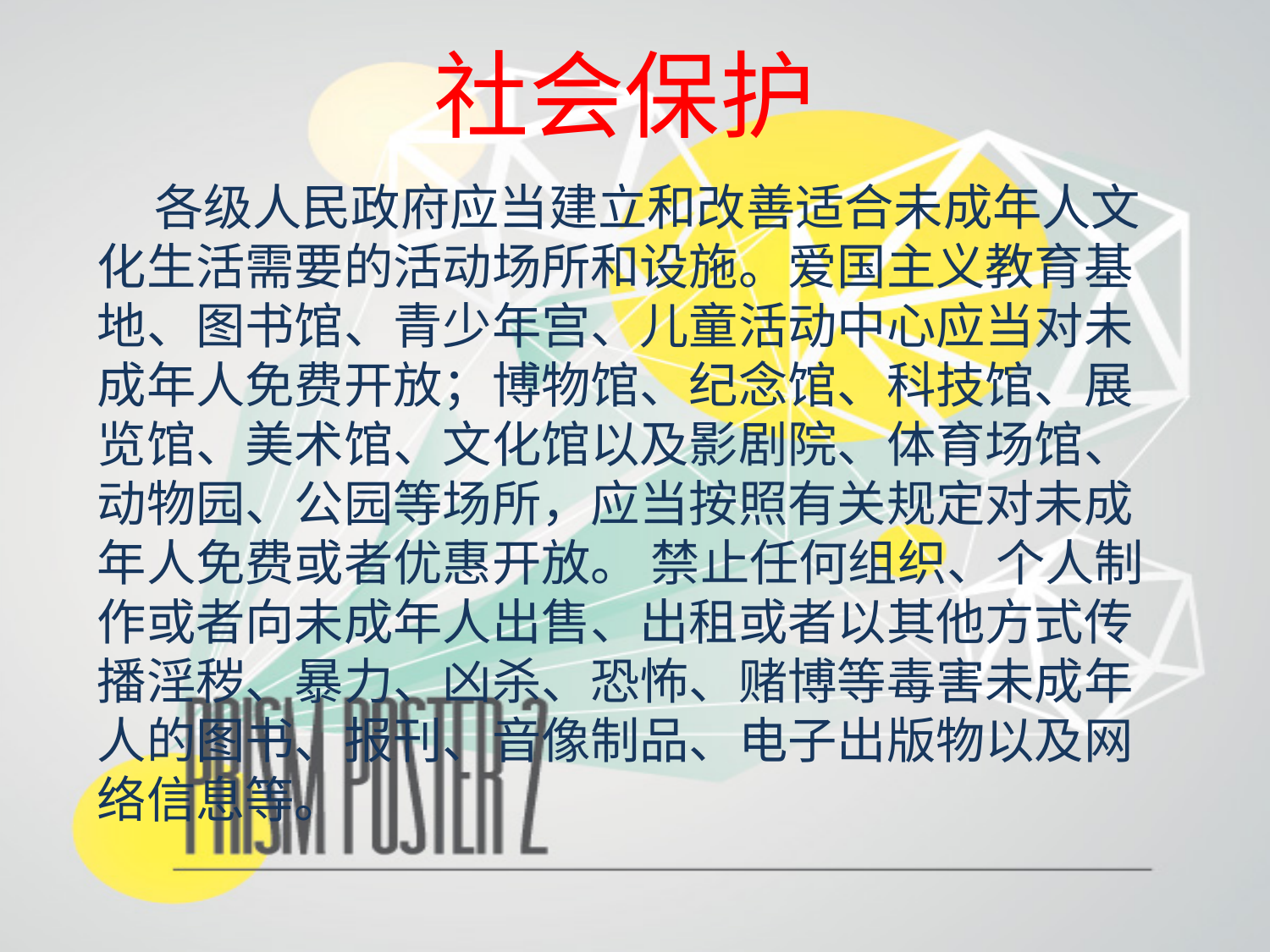

# 社会保护
    各级人民政府应当建立和改善适合未成年人文化生活需要的活动场所和设施。爱国主义教育基地、图书馆、青少年宫、儿童活动中心应当对未成年人免费开放；博物馆、纪念馆、科技馆、展览馆、美术馆、文化馆以及影剧院、体育场馆、动物园、公园等场所，应当按照有关规定对未成年人免费或者优惠开放。 禁止任何组织、个人制作或者向未成年人出售、出租或者以其他方式传播淫秽、暴力、凶杀、恐怖、赌博等毒害未成年人的图书、报刊、音像制品、电子出版物以及网络信息等。